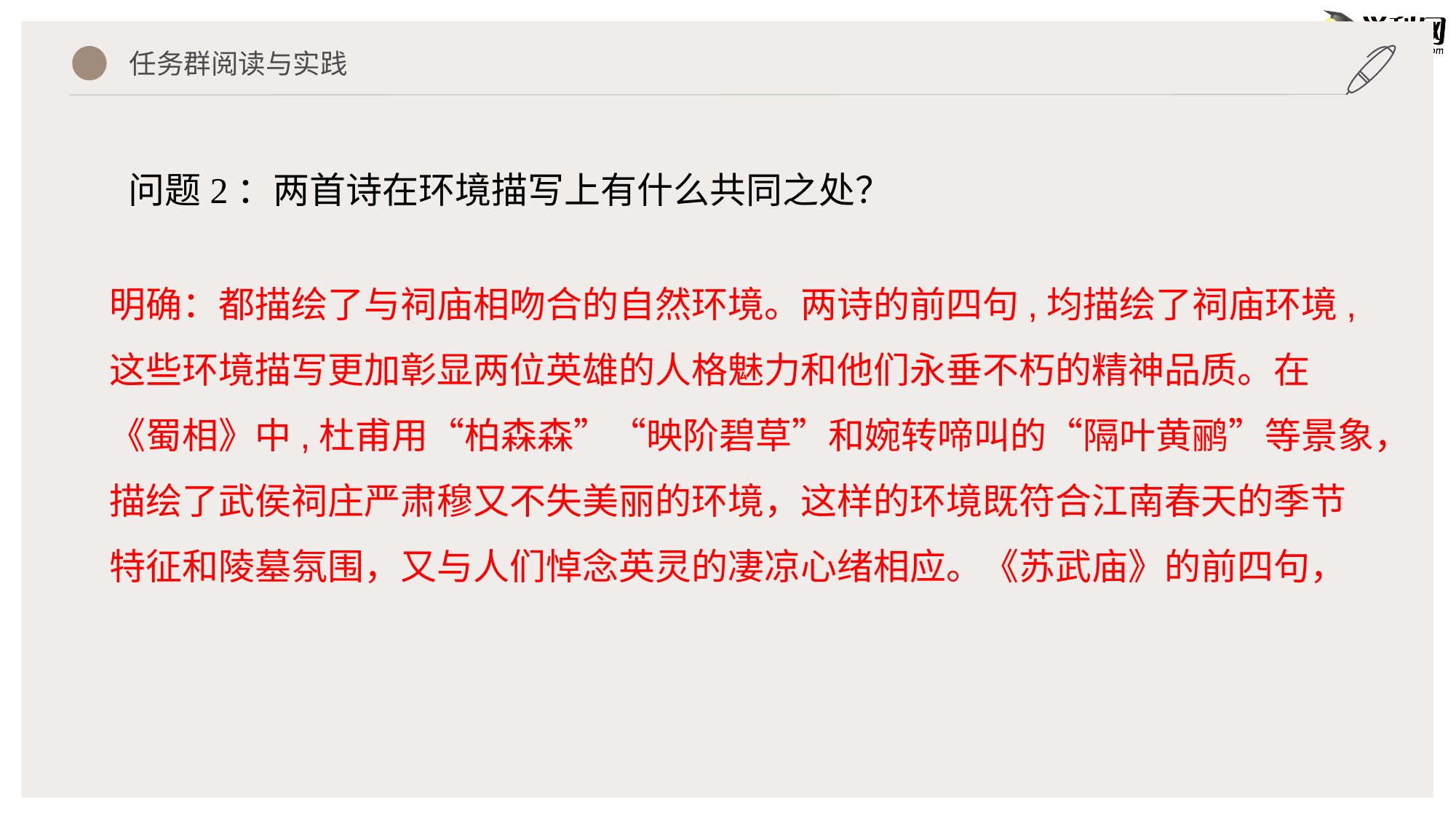

任务群阅读与实践

问题2：两首诗在环境描写上有什么共同之处？
明确：都描绘了与祠庙相吻合的自然环境。两诗的前四句,均描绘了祠庙环境,这些环境描写更加彰显两位英雄的人格魅力和他们永垂不朽的精神品质。在《蜀相》中,杜甫用“柏森森”“映阶碧草”和婉转啼叫的“隔叶黄鹂”等景象，描绘了武侯祠庄严肃穆又不失美丽的环境，这样的环境既符合江南春天的季节特征和陵墓氛围，又与人们悼念英灵的凄凉心绪相应。《苏武庙》的前四句，